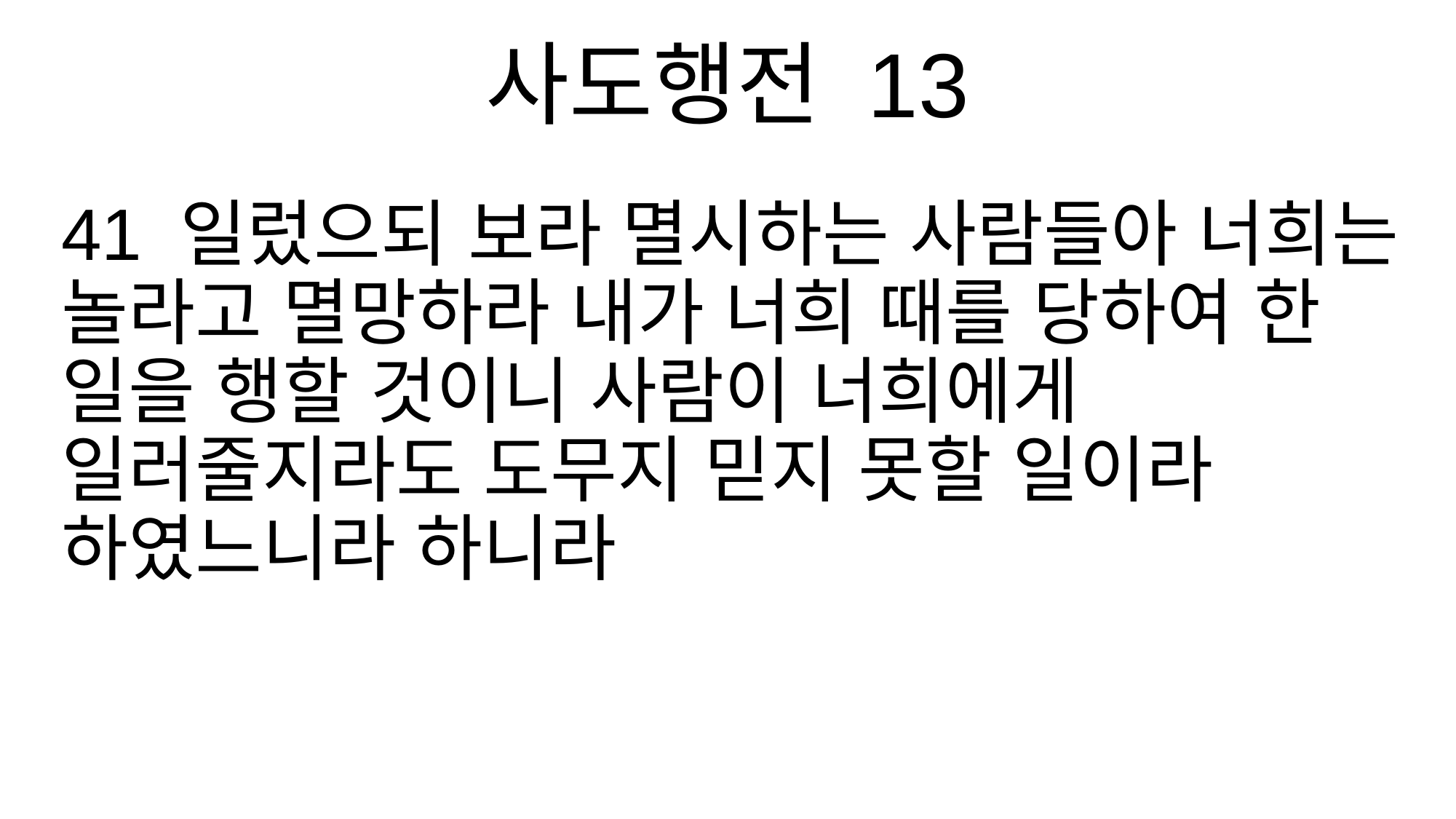

사도행전 13
41 일렀으되 보라 멸시하는 사람들아 너희는 놀라고 멸망하라 내가 너희 때를 당하여 한 일을 행할 것이니 사람이 너희에게 일러줄지라도 도무지 믿지 못할 일이라 하였느니라 하니라